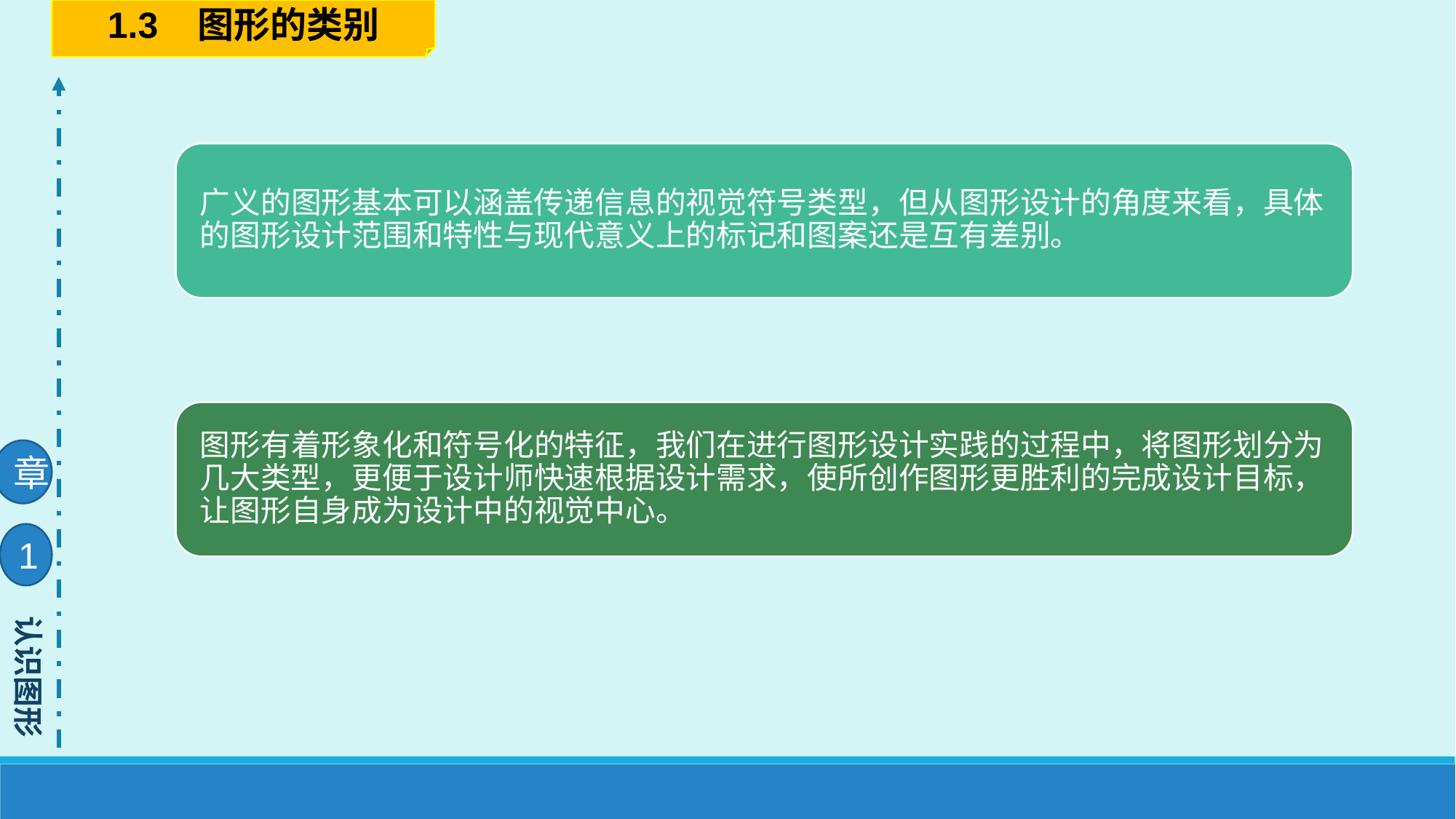

1.3   图形的类别
广义的图形基本可以涵盖传递信息的视觉符号类型，但从图形设计的角度来看，具体的图形设计范围和特性与现代意义上的标记和图案还是互有差别。
图形有着形象化和符号化的特征，我们在进行图形设计实践的过程中，将图形划分为几大类型，更便于设计师快速根据设计需求，使所创作图形更胜利的完成设计目标，让图形自身成为设计中的视觉中心。
章
1
认识图形